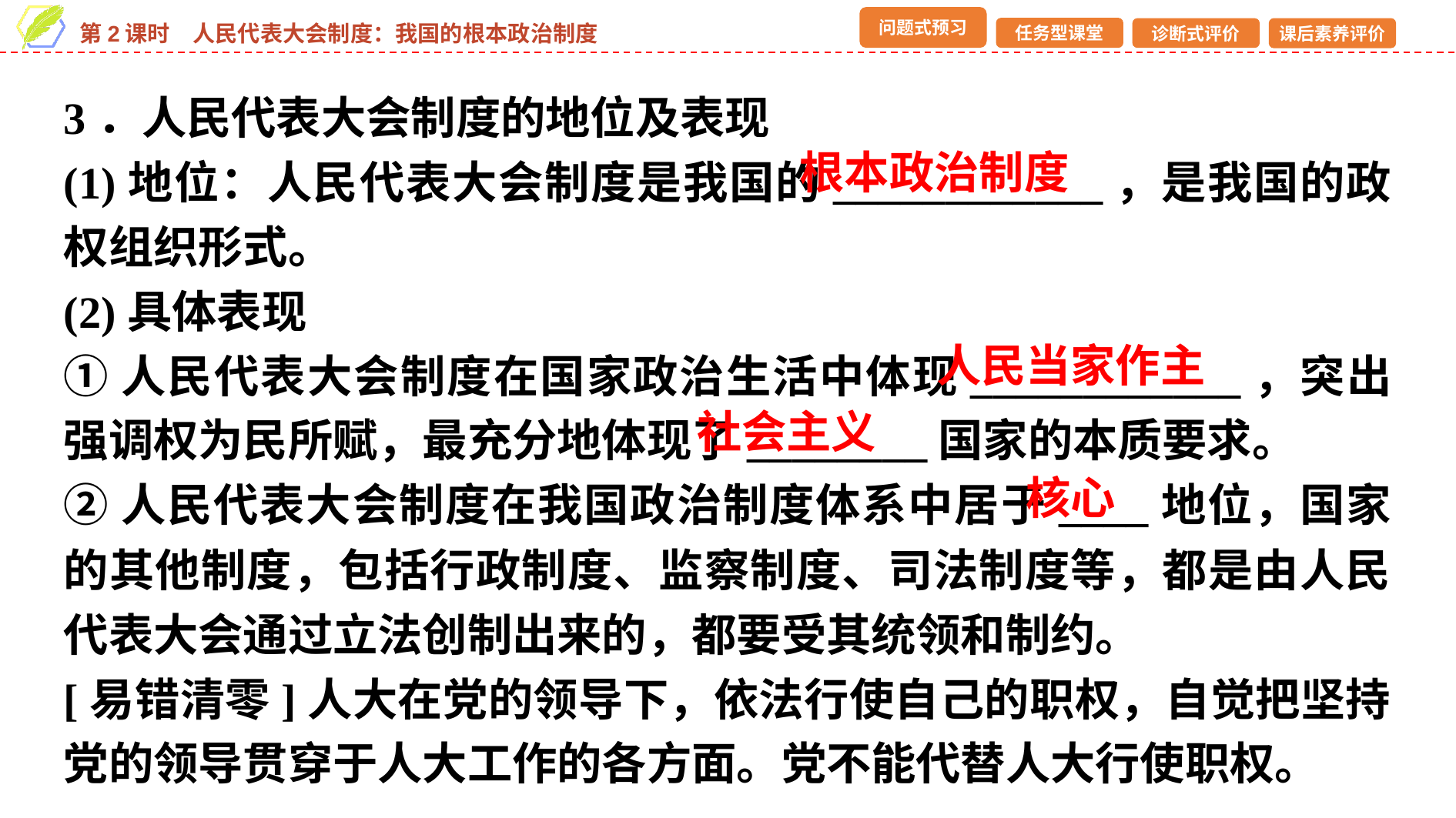

3．人民代表大会制度的地位及表现
(1)地位：人民代表大会制度是我国的____________，是我国的政权组织形式。
(2)具体表现
①人民代表大会制度在国家政治生活中体现____________，突出强调权为民所赋，最充分地体现了________国家的本质要求。
②人民代表大会制度在我国政治制度体系中居于____地位，国家的其他制度，包括行政制度、监察制度、司法制度等，都是由人民代表大会通过立法创制出来的，都要受其统领和制约。
[易错清零]人大在党的领导下，依法行使自己的职权，自觉把坚持党的领导贯穿于人大工作的各方面。党不能代替人大行使职权。
根本政治制度
人民当家作主
社会主义
核心